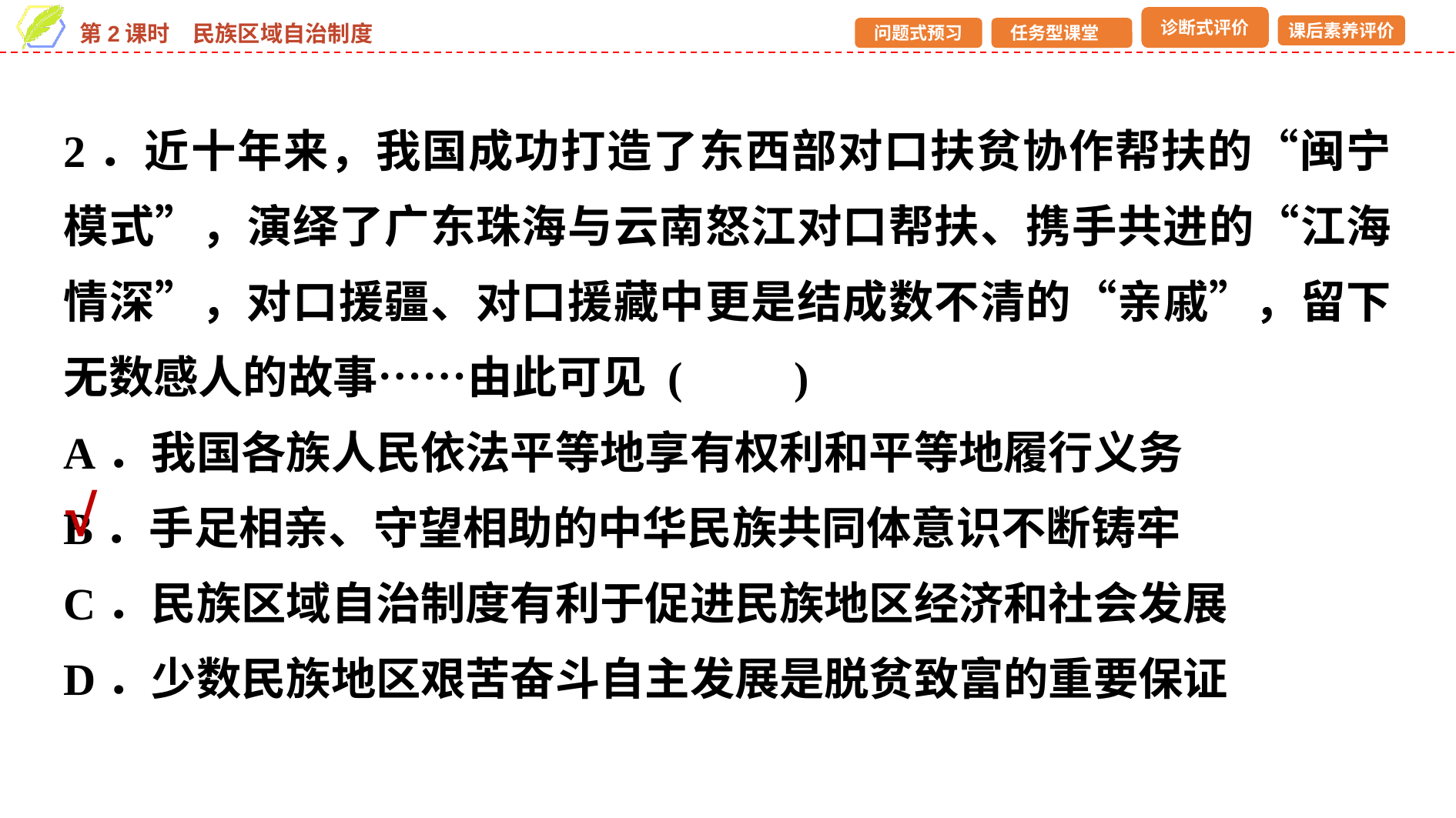

2．近十年来，我国成功打造了东西部对口扶贫协作帮扶的“闽宁模式”，演绎了广东珠海与云南怒江对口帮扶、携手共进的“江海情深”，对口援疆、对口援藏中更是结成数不清的“亲戚”，留下无数感人的故事……由此可见 (　　)
A．我国各族人民依法平等地享有权利和平等地履行义务
B．手足相亲、守望相助的中华民族共同体意识不断铸牢
C．民族区域自治制度有利于促进民族地区经济和社会发展
D．少数民族地区艰苦奋斗自主发展是脱贫致富的重要保证
√